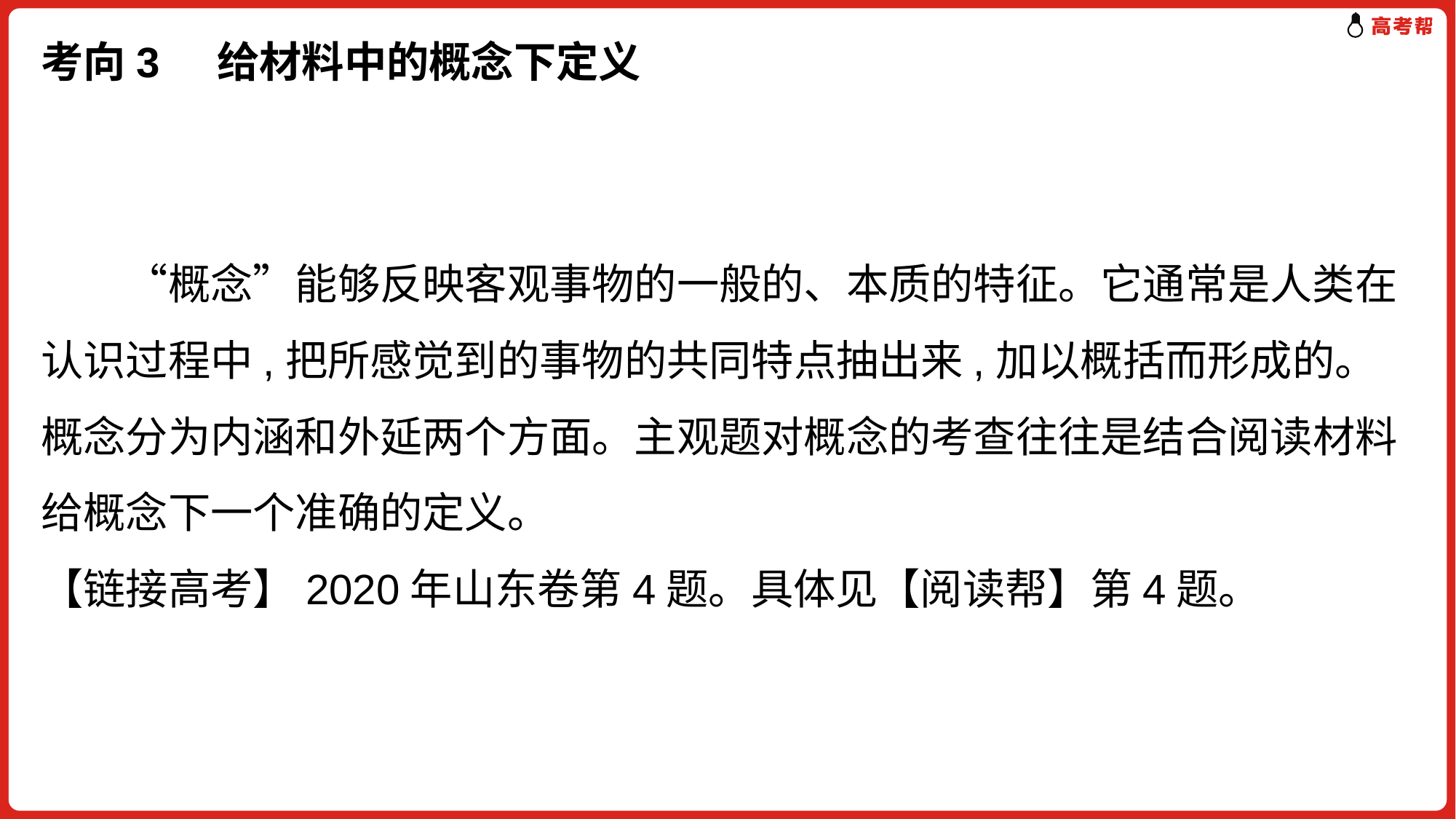

# 考向3    给材料中的概念下定义
　　“概念”能够反映客观事物的一般的、本质的特征。它通常是人类在认识过程中,把所感觉到的事物的共同特点抽出来,加以概括而形成的。概念分为内涵和外延两个方面。主观题对概念的考查往往是结合阅读材料给概念下一个准确的定义。
【链接高考】2020年山东卷第4题。具体见【阅读帮】第4题。